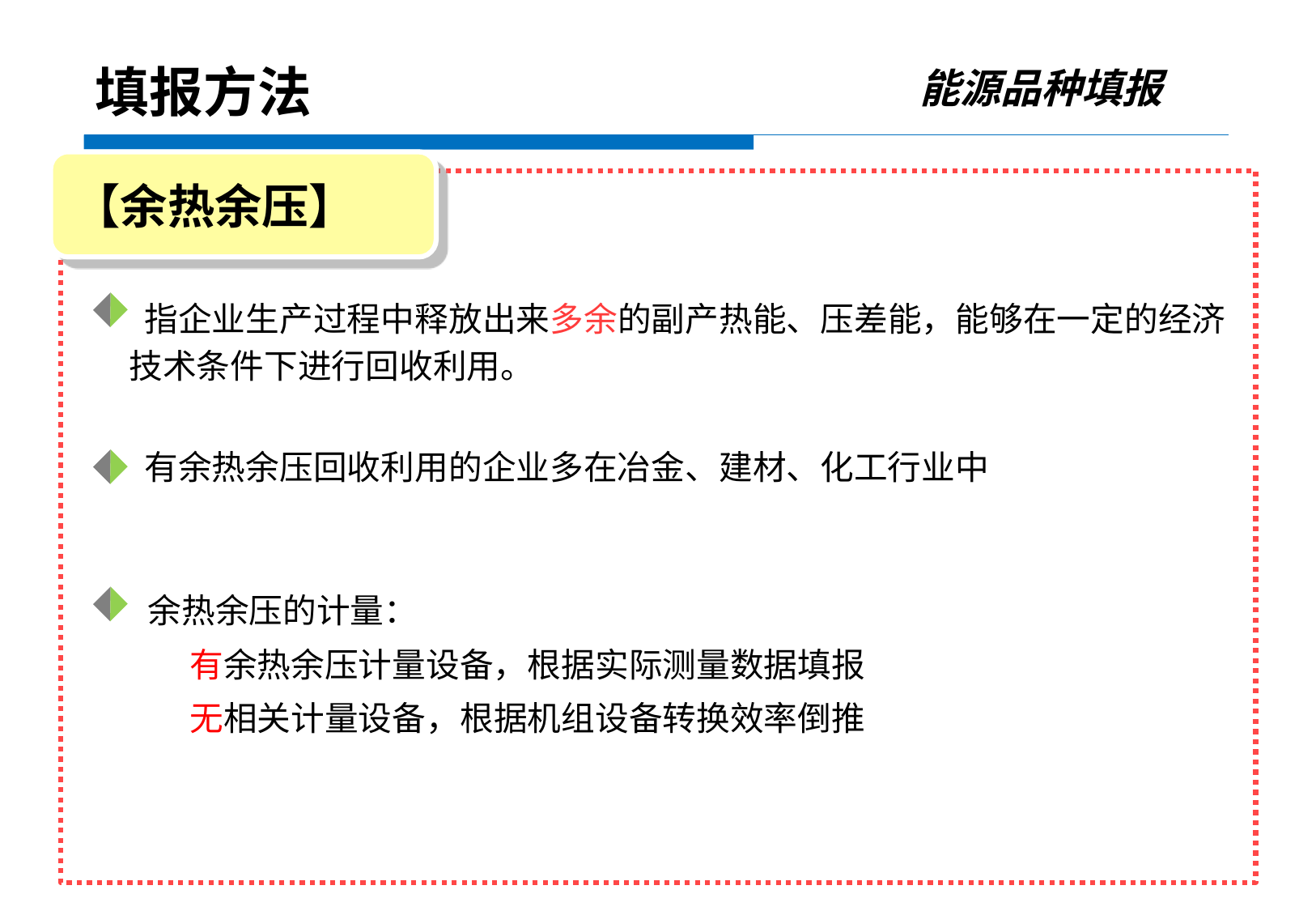

能源品种填报
填报方法

【余热余压】

 指企业生产过程中释放出来多余的副产热能、压差能，能够在一定的经济技术条件下进行回收利用。

 有余热余压回收利用的企业多在冶金、建材、化工行业中

 余热余压的计量：
有余热余压计量设备，根据实际测量数据填报
无相关计量设备，根据机组设备转换效率倒推